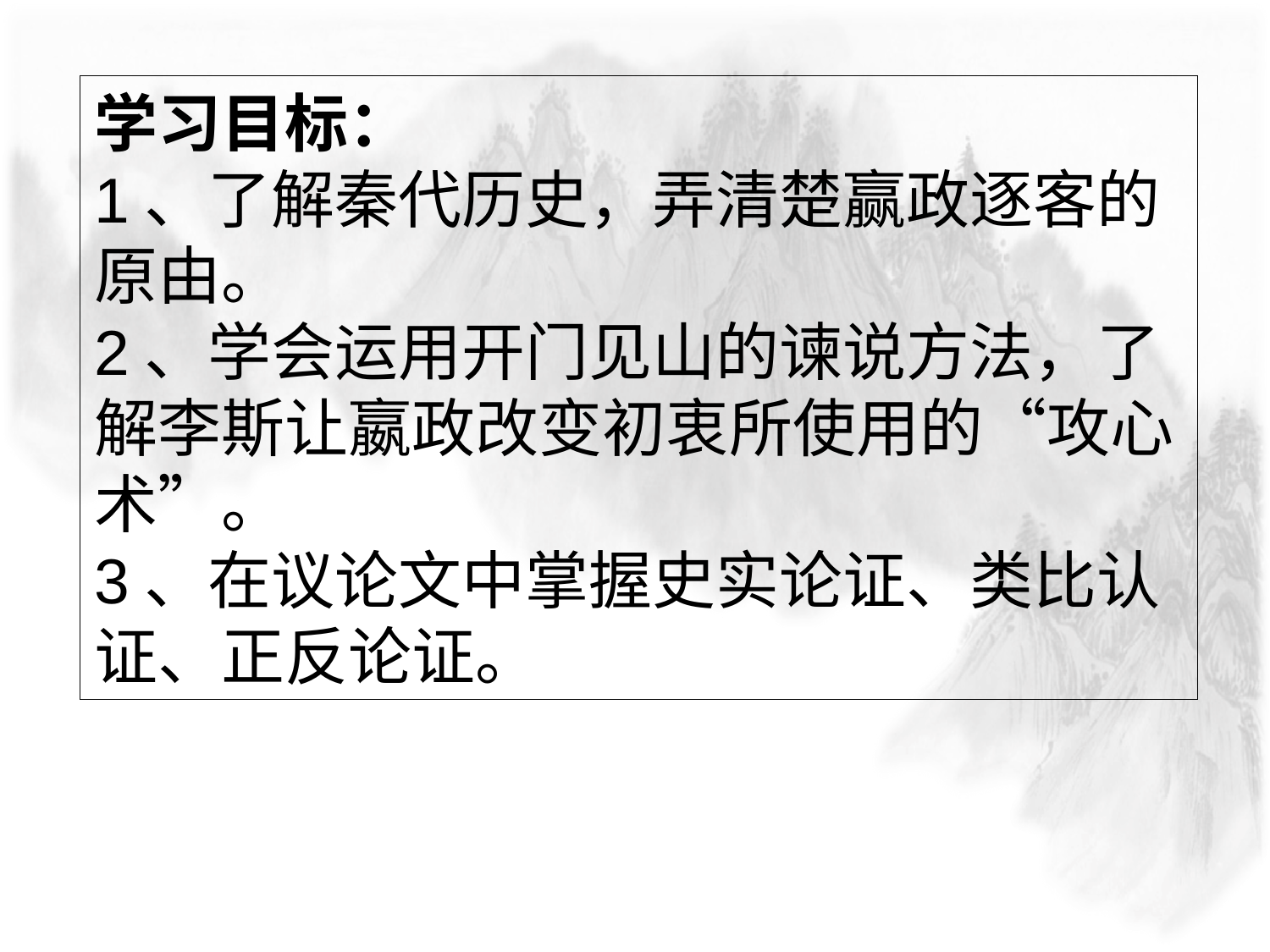

学习目标：
1、了解秦代历史，弄清楚赢政逐客的原由。
2、学会运用开门见山的谏说方法，了解李斯让嬴政改变初衷所使用的“攻心术”。
3、在议论文中掌握史实论证、类比认证、正反论证。